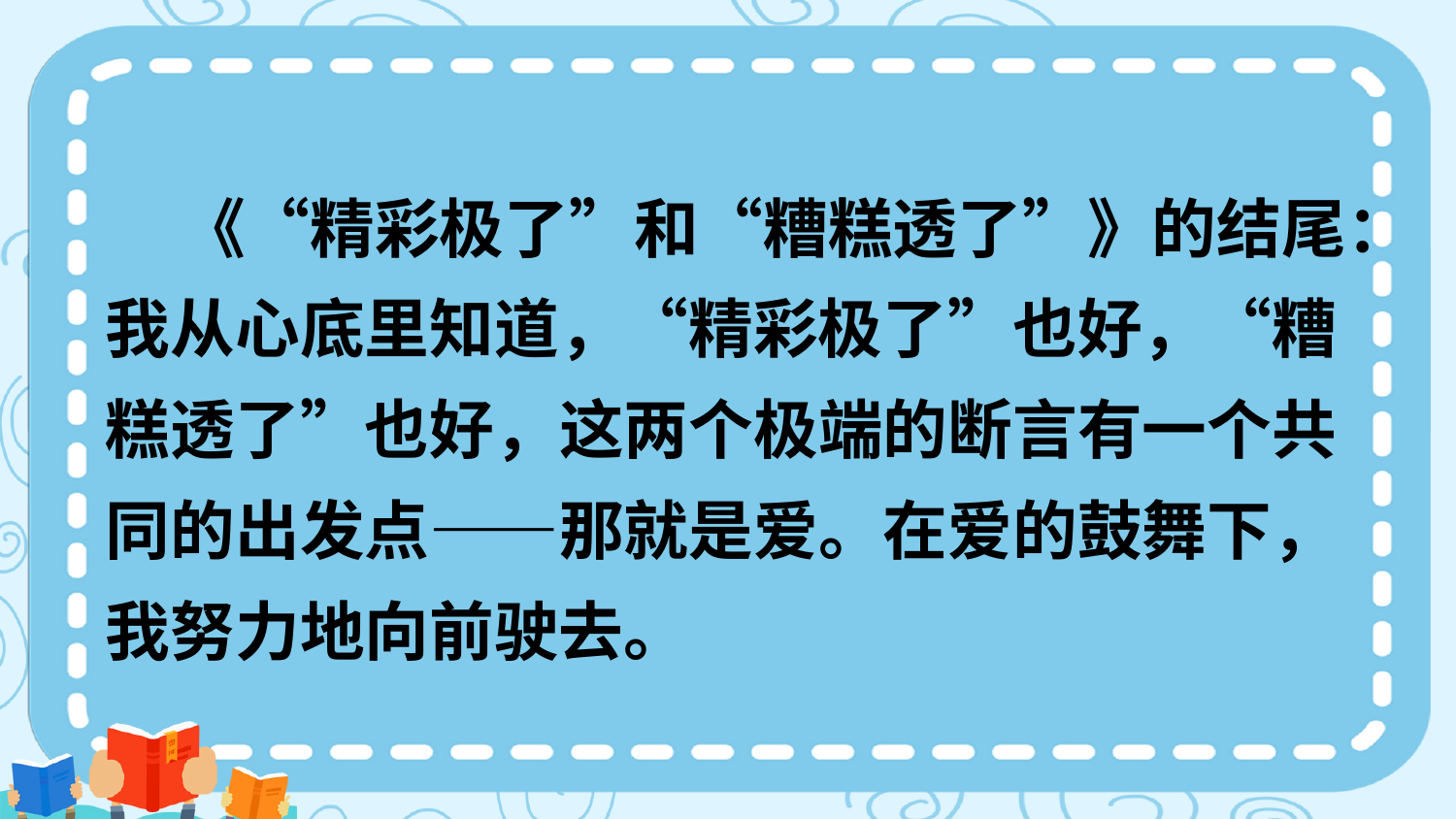

《“精彩极了”和“糟糕透了”》的结尾：我从心底里知道，“精彩极了”也好，“糟糕透了”也好，这两个极端的断言有一个共同的出发点——那就是爱。在爱的鼓舞下，我努力地向前驶去。